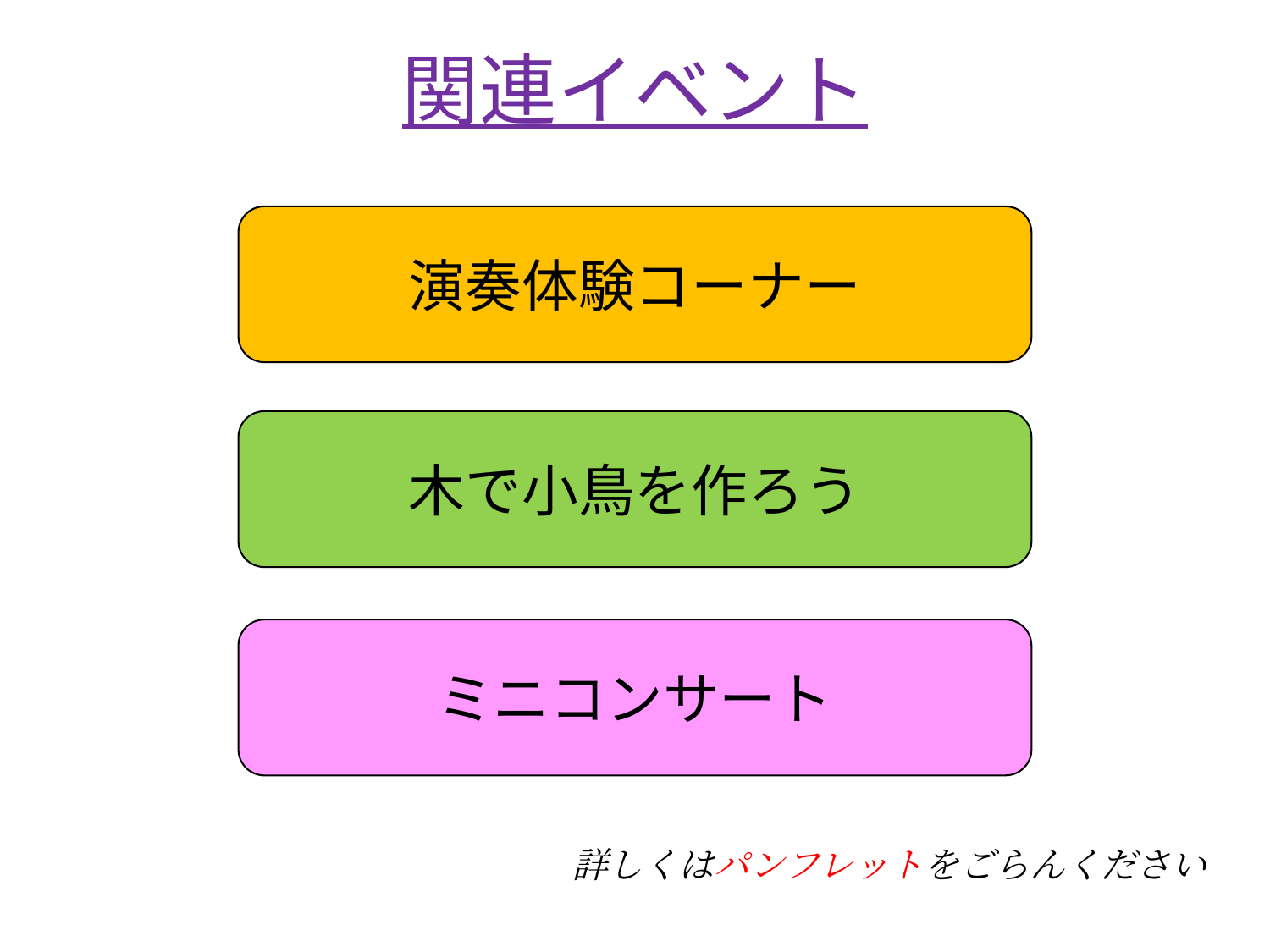

関連イベント
演奏体験コーナー
木で小鳥を作ろう
ミニコンサート
詳しくはパンフレットをごらんください